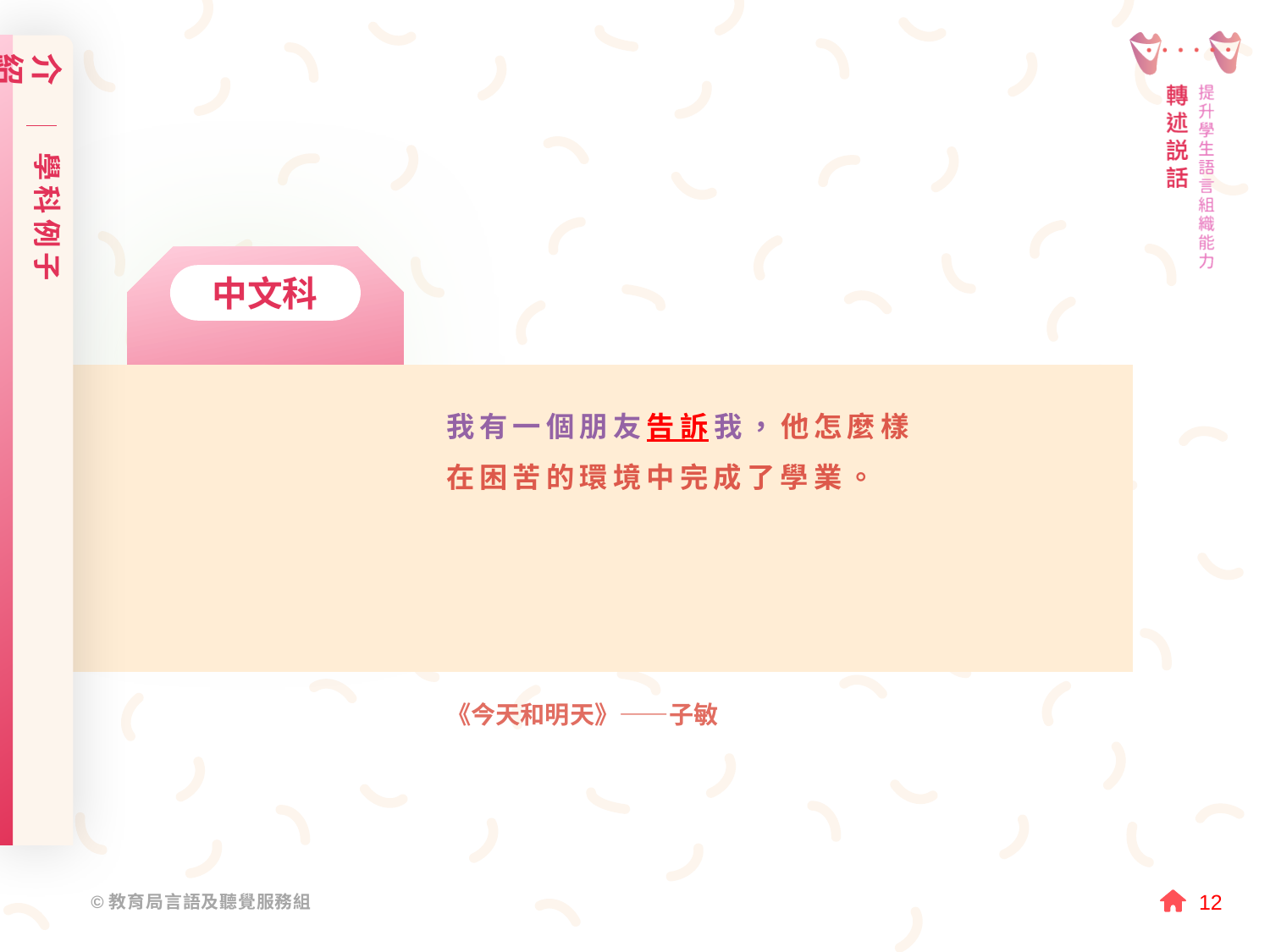

介紹
學科例子

中文科

我有一個朋友告訴我，他怎麼樣在困苦的環境中完成了學業。

《今天和明天》——子敏
12